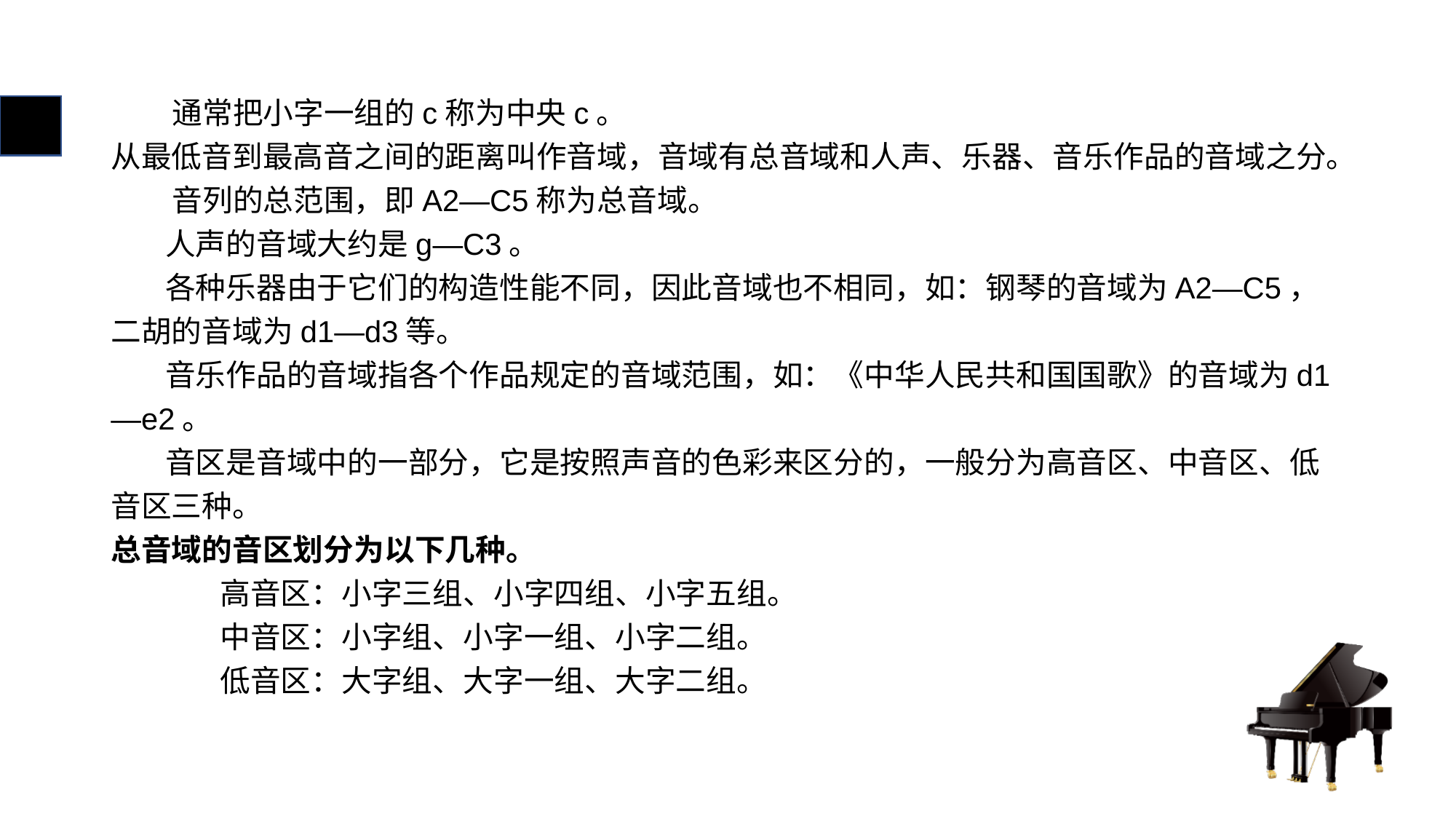

# 通常把小字一组的c称为中央c。
从最低音到最高音之间的距离叫作音域，音域有总音域和人声、乐器、音乐作品的音域之分。
        音列的总范围，即A2—C5称为总音域。
       人声的音域大约是g—C3。
       各种乐器由于它们的构造性能不同，因此音域也不相同，如：钢琴的音域为A2—C5，二胡的音域为d1—d3等。
       音乐作品的音域指各个作品规定的音域范围，如：《中华人民共和国国歌》的音域为d1—e2。
       音区是音域中的一部分，它是按照声音的色彩来区分的，一般分为高音区、中音区、低音区三种。
总音域的音区划分为以下几种。
	高音区：小字三组、小字四组、小字五组。
	中音区：小字组、小字一组、小字二组。
	低音区：大字组、大字一组、大字二组。